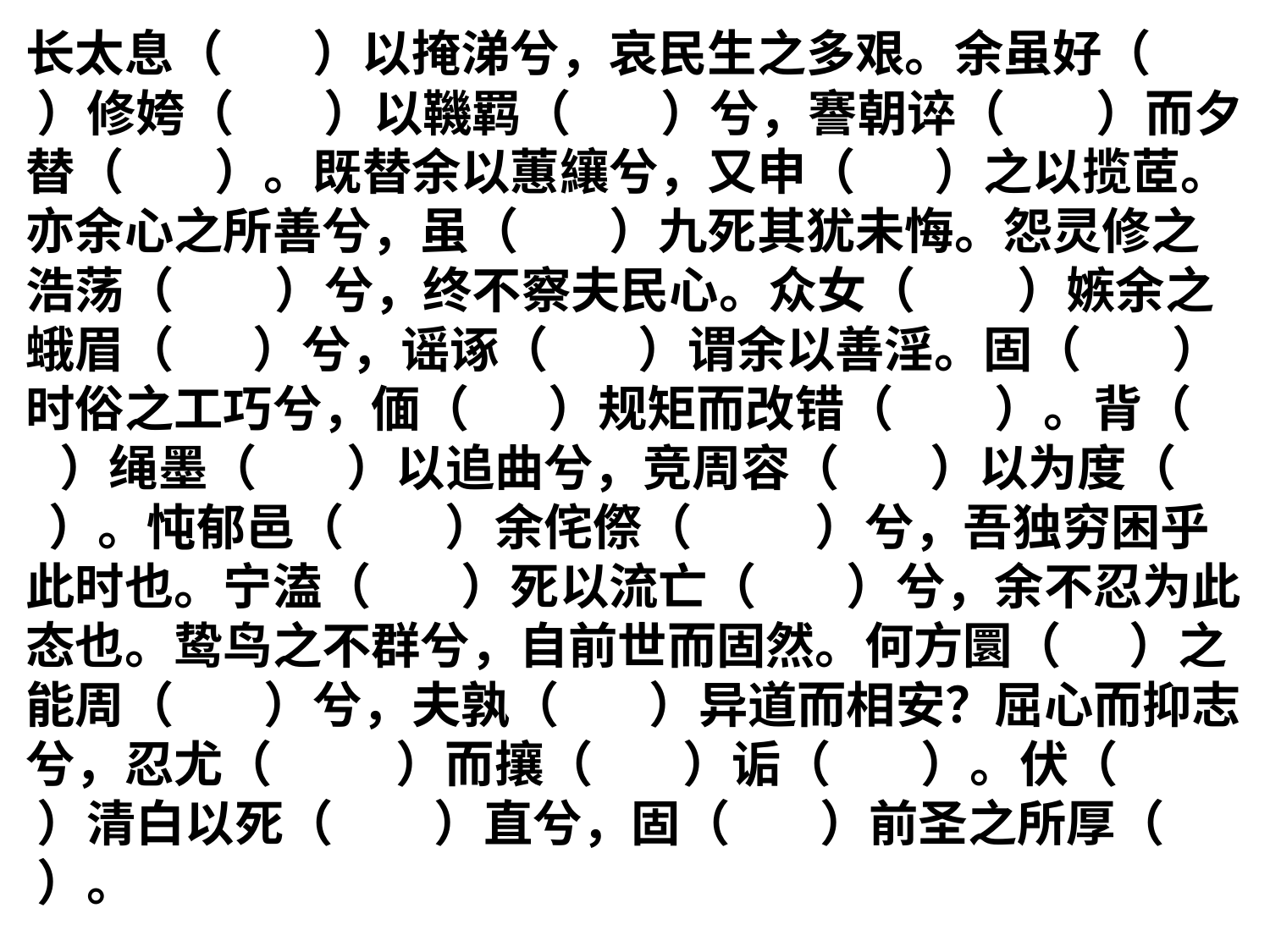

长太息（        ）以掩涕兮，哀民生之多艰。余虽好（       ）修姱（        ）以鞿羁（        ）兮，謇朝谇（        ）而夕替（        ）。既替余以蕙纕兮，又申（       ）之以揽茝。亦余心之所善兮，虽（        ）九死其犹未悔。怨灵修之浩荡（         ）兮，终不察夫民心。众女（         ）嫉余之蛾眉（       ）兮，谣诼（        ）谓余以善淫。固（        ）时俗之工巧兮，偭（       ）规矩而改错（         ）。背（        ）绳墨（        ）以追曲兮，竞周容（        ）以为度（         ）。忳郁邑（         ）余侘傺（           ）兮，吾独穷困乎此时也。宁溘（        ）死以流亡（        ）兮，余不忍为此态也。鸷鸟之不群兮，自前世而固然。何方圜（      ）之能周（        ）兮，夫孰（        ）异道而相安？屈心而抑志兮，忍尤（           ）而攘（        ）诟（        ）。伏（         ）清白以死（         ）直兮，固（        ）前圣之所厚（         ）。